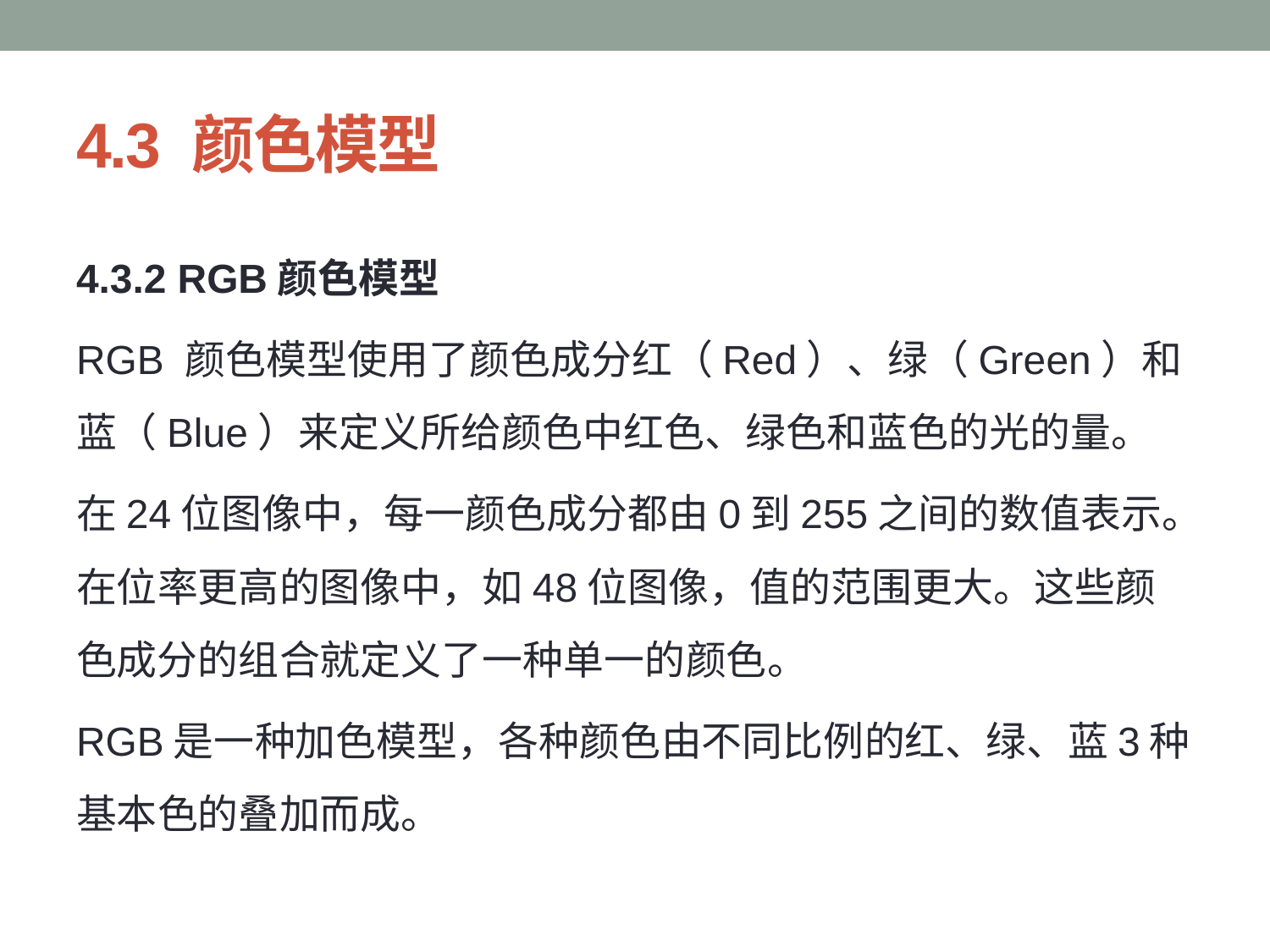

# 4.3 颜色模型
4.3.2 RGB颜色模型
RGB 颜色模型使用了颜色成分红（Red）、绿（Green）和蓝（Blue）来定义所给颜色中红色、绿色和蓝色的光的量。
在24位图像中，每一颜色成分都由0到255之间的数值表示。在位率更高的图像中，如48位图像，值的范围更大。这些颜色成分的组合就定义了一种单一的颜色。
RGB是一种加色模型，各种颜色由不同比例的红、绿、蓝3种基本色的叠加而成。